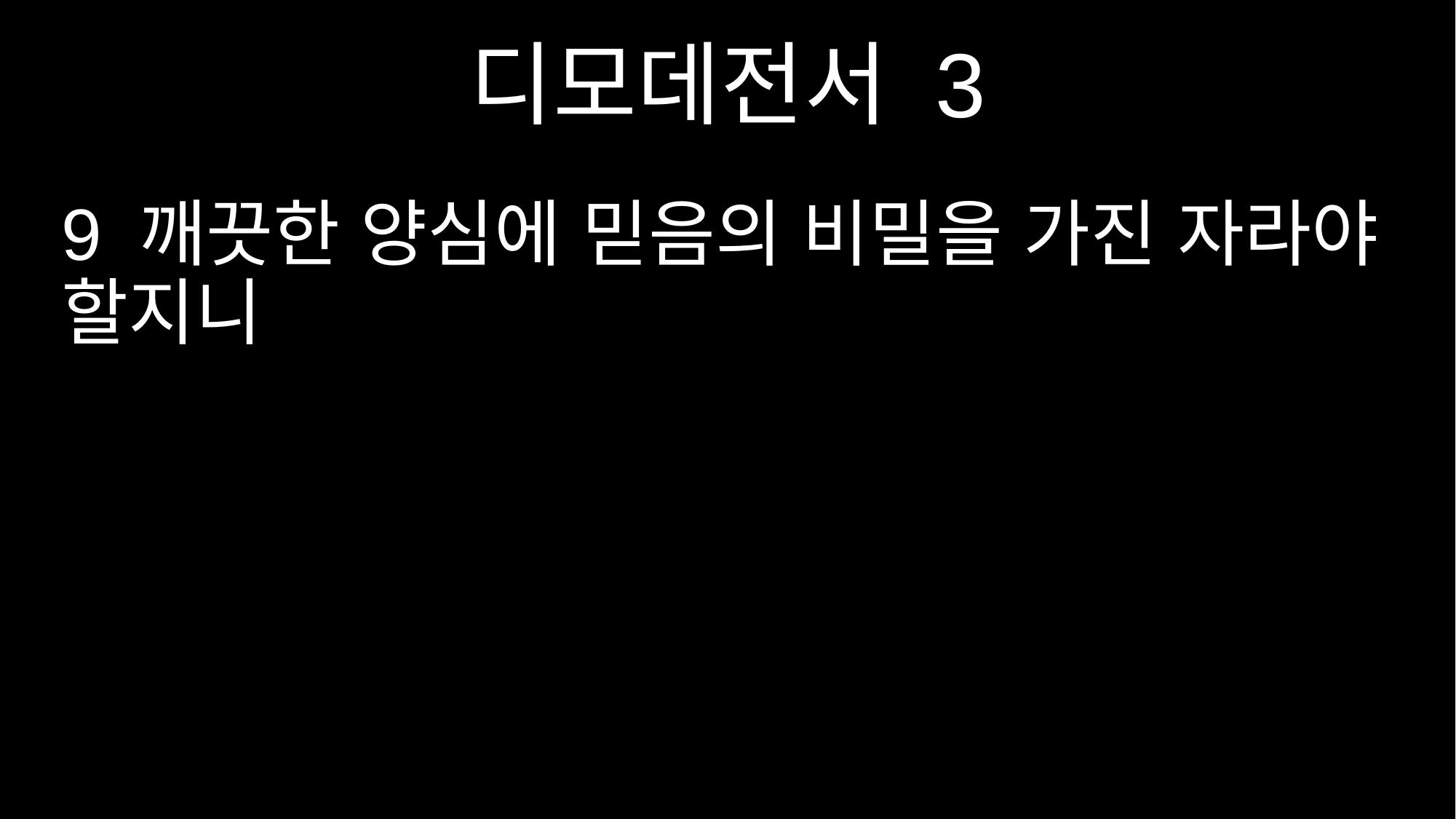

디모데전서 3
9 깨끗한 양심에 믿음의 비밀을 가진 자라야 할지니